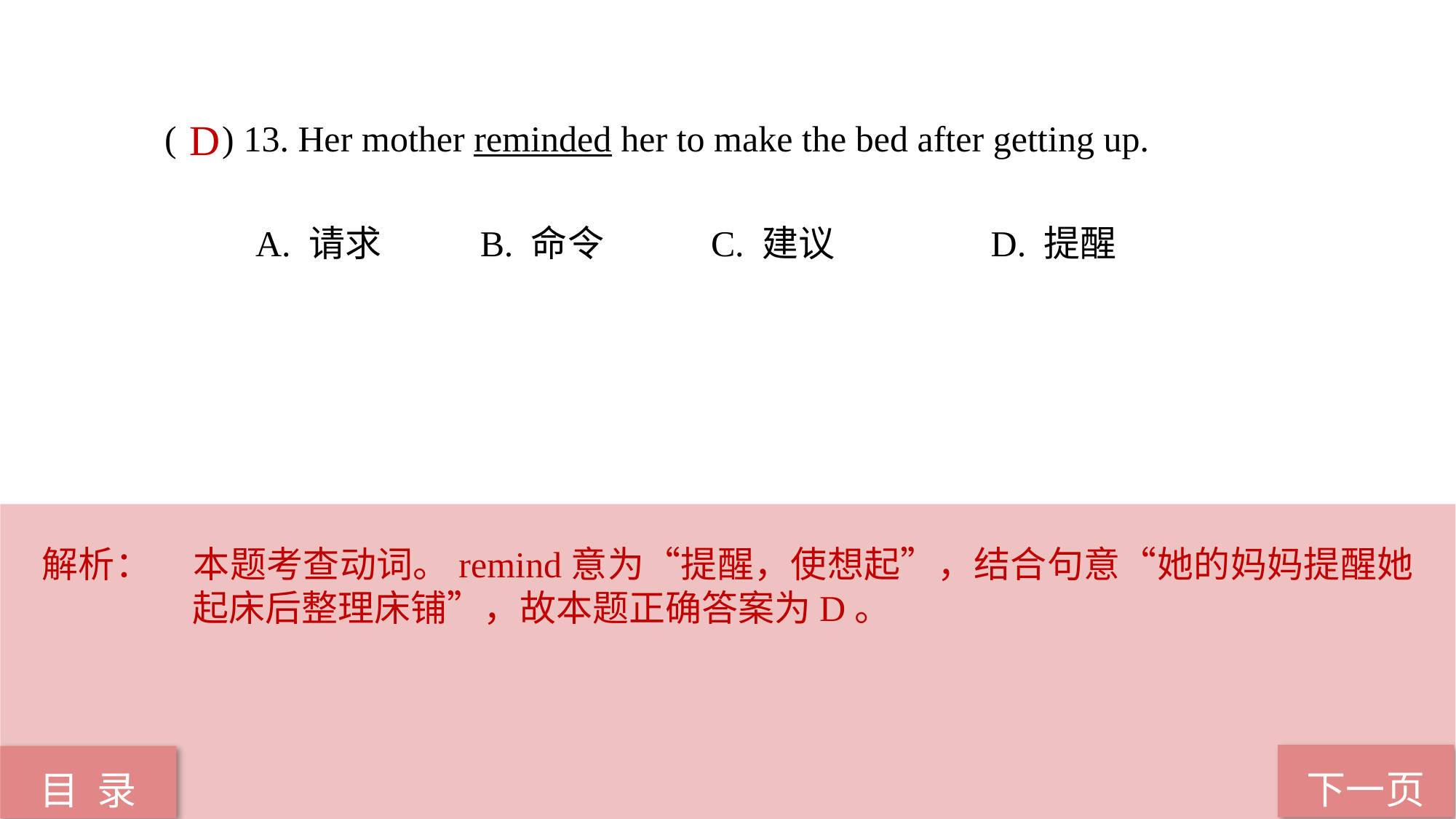

(     ) 13. Her mother reminded her to make the bed after getting up.

          A. 请求           B. 命令            C. 建议                  D. 提醒
D
解析：	本题考查动词。remind意为“提醒，使想起”，结合句意“她的妈妈提醒她起床后整理床铺”，故本题正确答案为D。